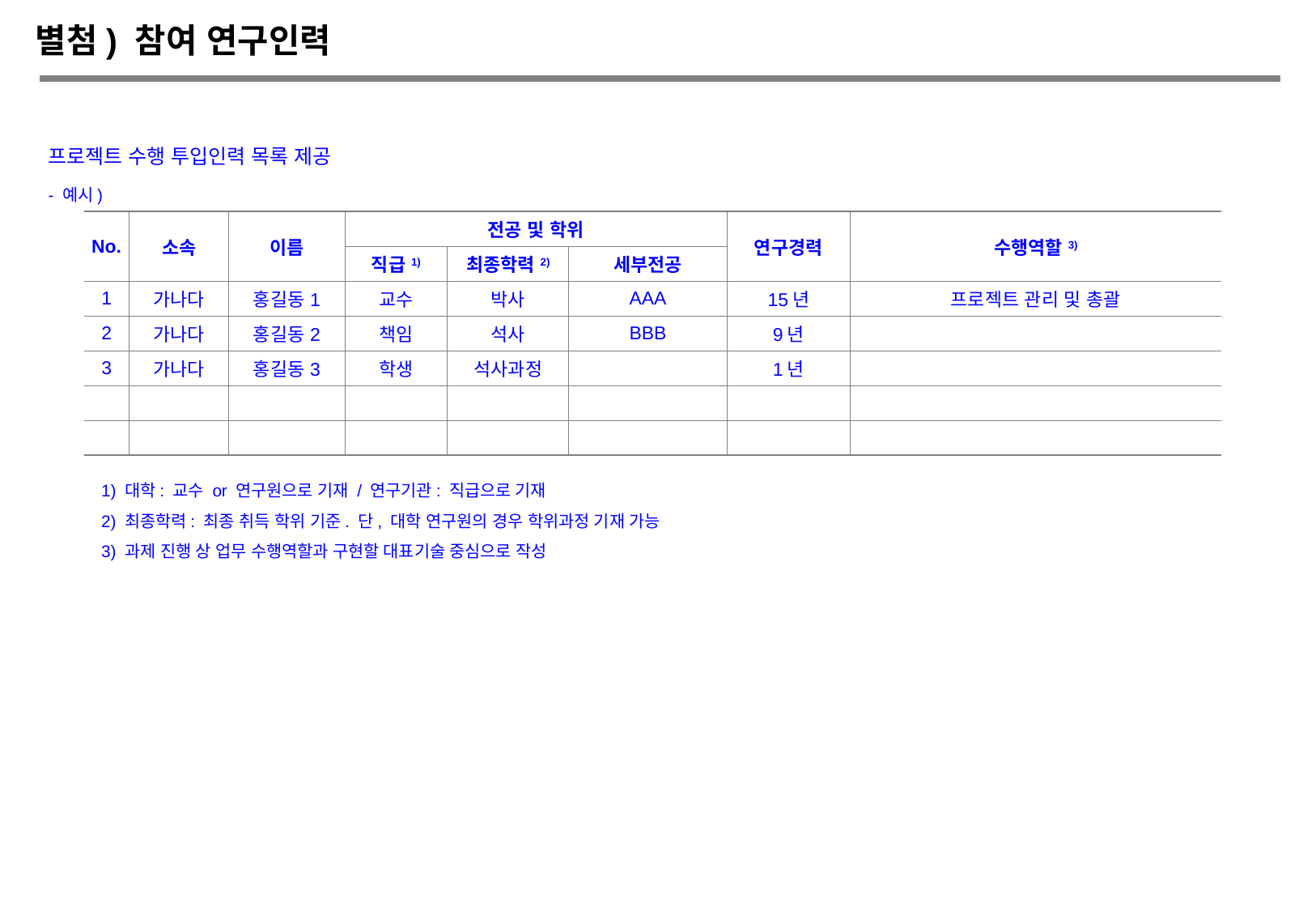

별첨) 참여 연구인력
프로젝트 수행 투입인력 목록 제공
- 예시)
| No. | 소속 | 이름 | 전공 및 학위 |  |  | 연구경력 | 수행역할3) |
| --- | --- | --- | --- | --- | --- | --- | --- |
|  |  |  | 직급1) | 최종학력2) | 세부전공 |  |  |
| 1 | 가나다 | 홍길동1 | 교수 | 박사 | AAA | 15년 | 프로젝트 관리 및 총괄 |
| 2 | 가나다 | 홍길동2 | 책임 | 석사 | BBB | 9년 |  |
| 3 | 가나다 | 홍길동3 | 학생 | 석사과정 |  | 1년 |  |
|  |  |  |  |  |  |  |  |
|  |  |  |  |  |  |  |  |
1) 대학: 교수 or 연구원으로 기재 / 연구기관: 직급으로 기재
2) 최종학력: 최종 취득 학위 기준. 단, 대학 연구원의 경우 학위과정 기재 가능
3) 과제 진행 상 업무 수행역할과 구현할 대표기술 중심으로 작성